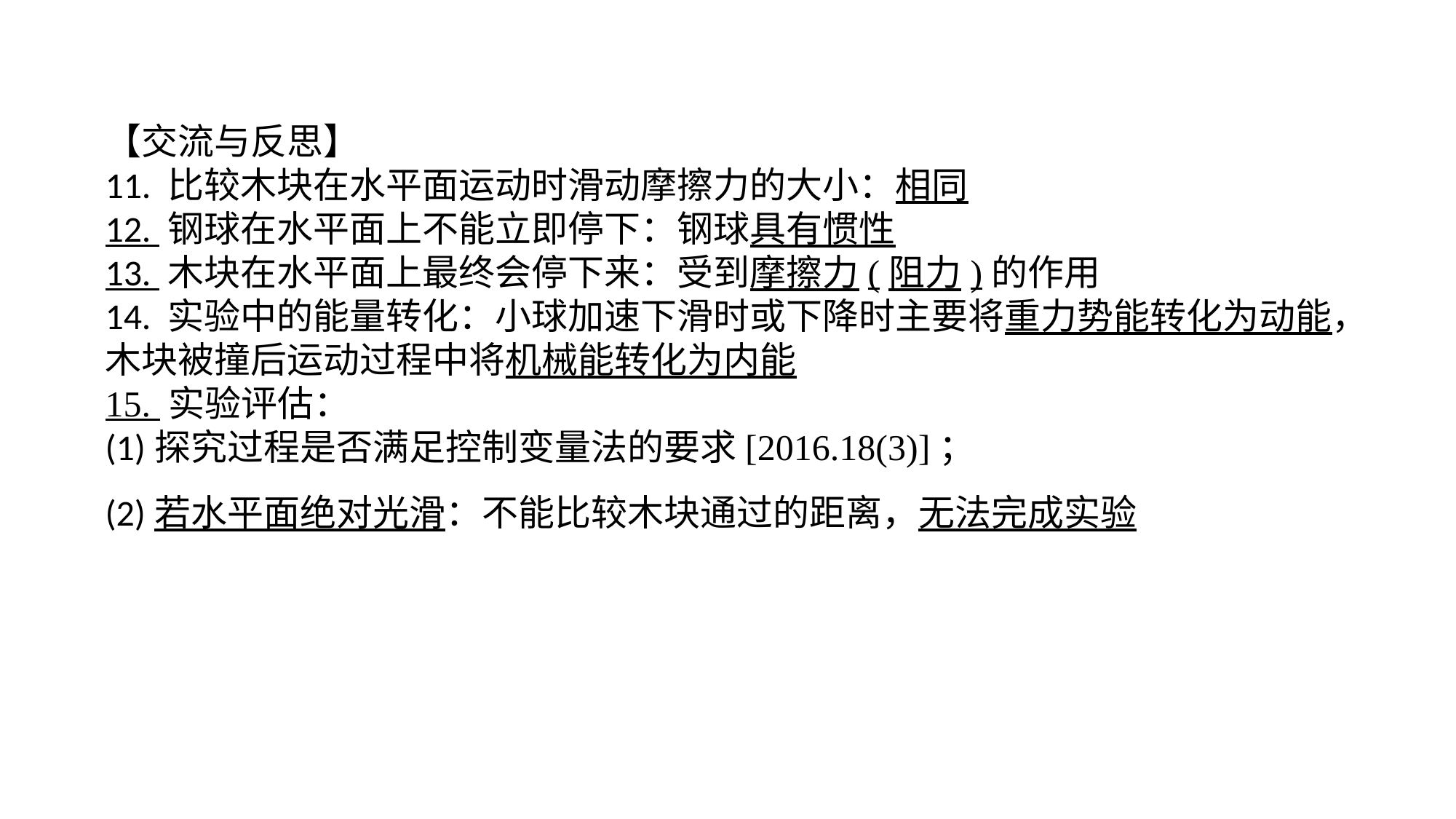

【交流与反思】11. 比较木块在水平面运动时滑动摩擦力的大小：相同12. 钢球在水平面上不能立即停下：钢球具有惯性13. 木块在水平面上最终会停下来：受到摩擦力(阻力)的作用14. 实验中的能量转化：小球加速下滑时或下降时主要将重力势能转化为动能，木块被撞后运动过程中将机械能转化为内能15. 实验评估：(1)探究过程是否满足控制变量法的要求[2016.18(3)]；(2)若水平面绝对光滑：不能比较木块通过的距离，无法完成实验